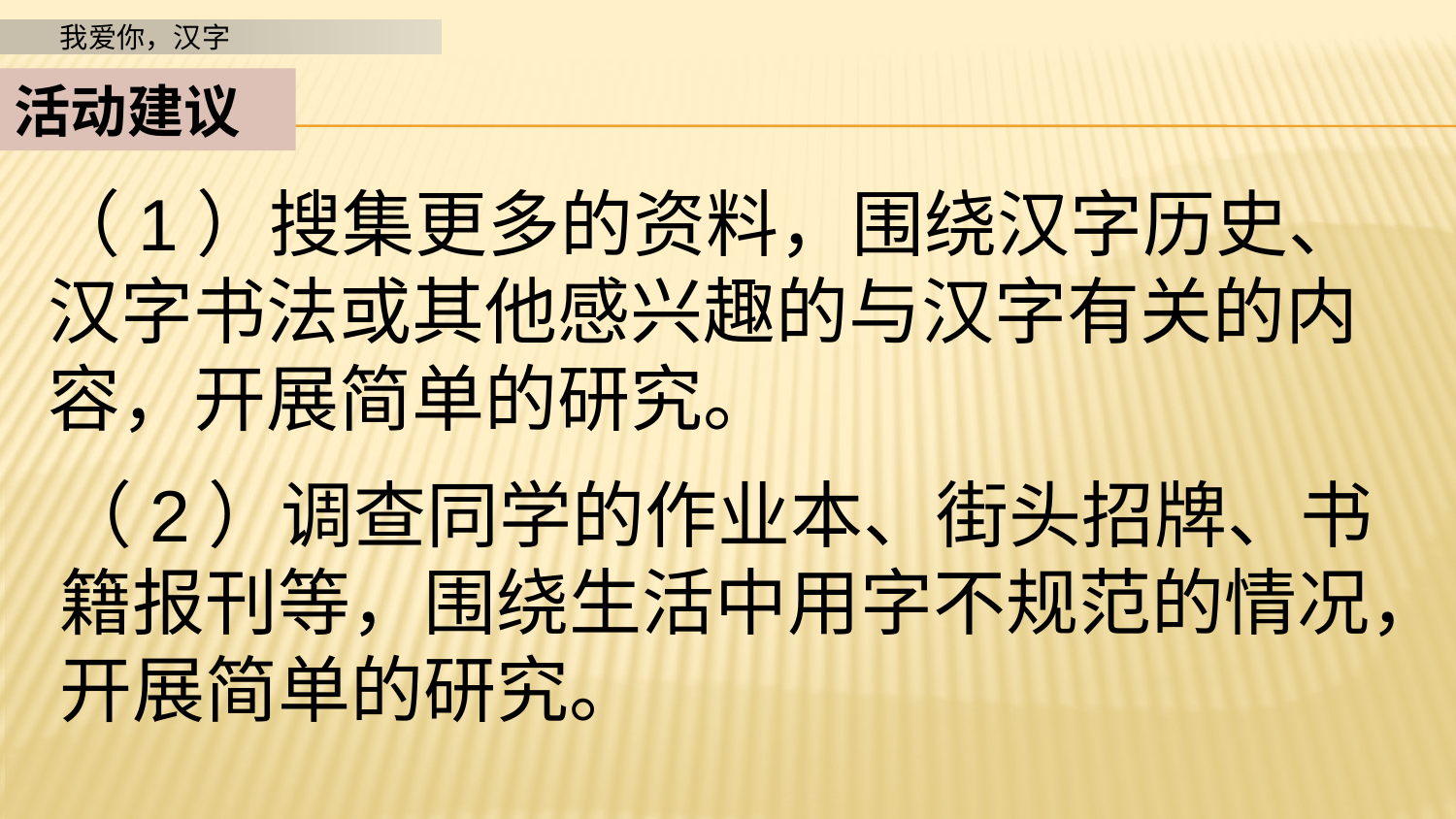

活动建议
（1）搜集更多的资料，围绕汉字历史、汉字书法或其他感兴趣的与汉字有关的内容，开展简单的研究。
（2）调查同学的作业本、街头招牌、书籍报刊等，围绕生活中用字不规范的情况，开展简单的研究。